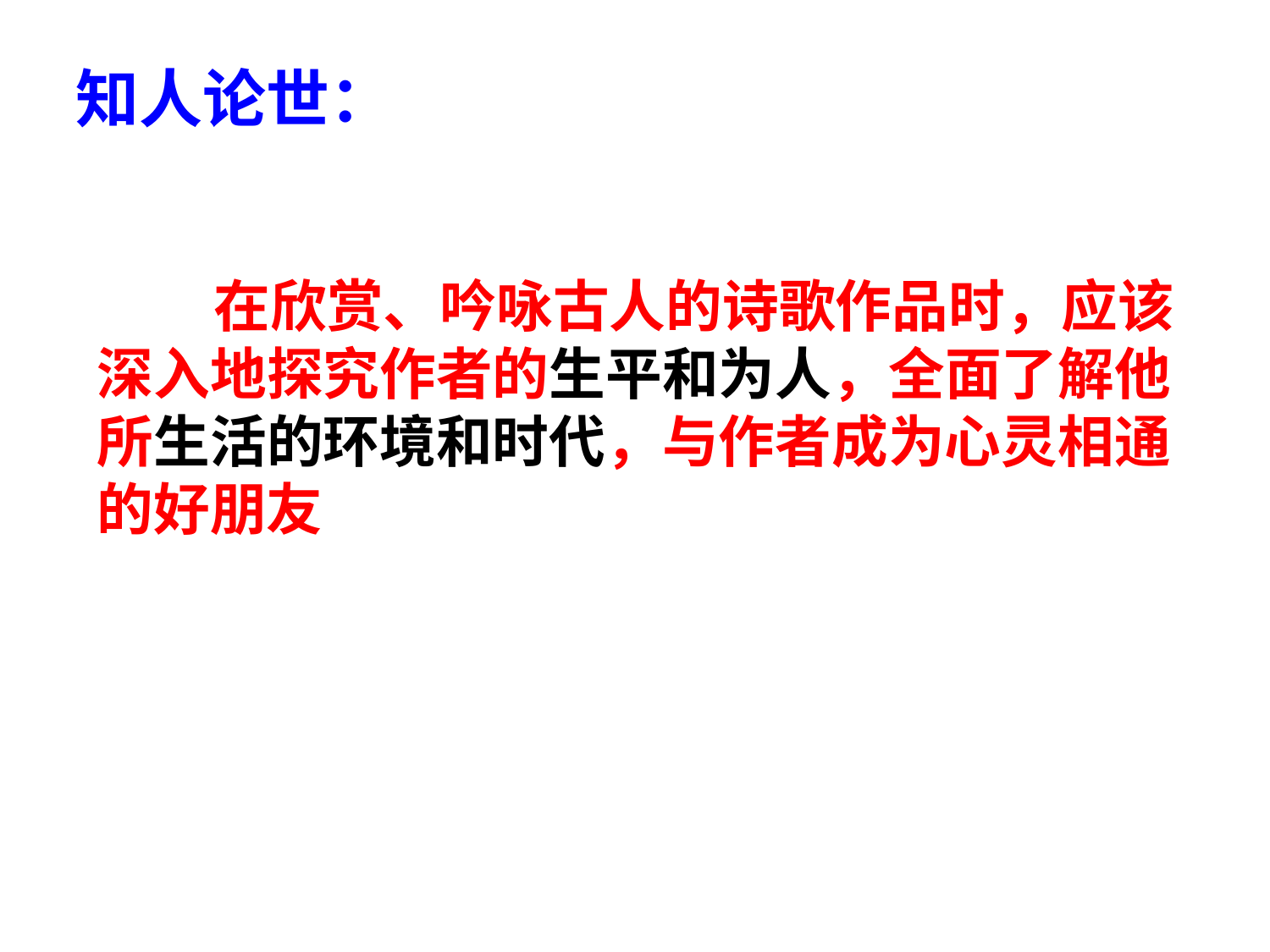

知人论世：
        在欣赏、吟咏古人的诗歌作品时，应该深入地探究作者的生平和为人，全面了解他所生活的环境和时代，与作者成为心灵相通的好朋友